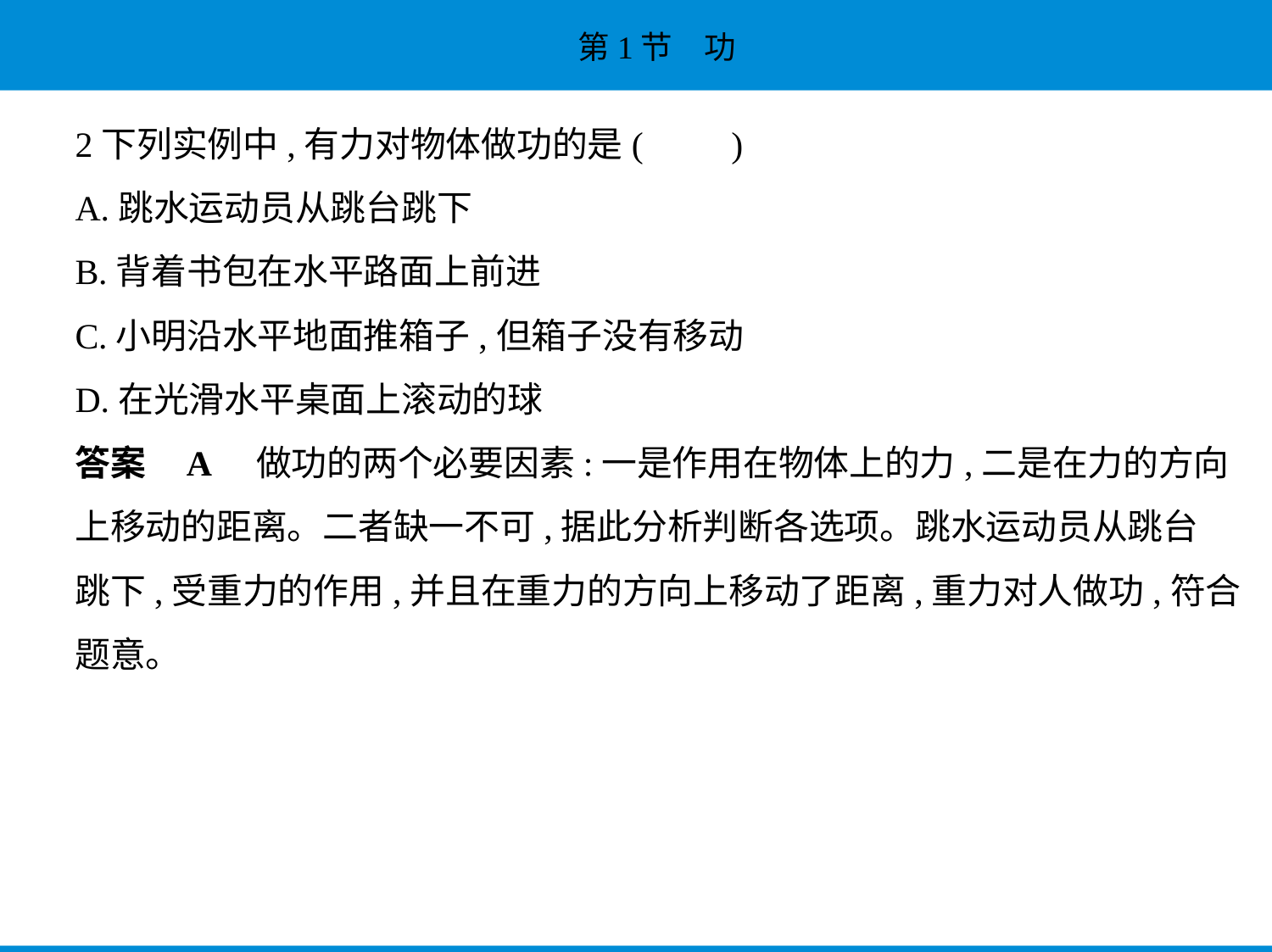

2下列实例中,有力对物体做功的是(　　)
A.跳水运动员从跳台跳下
B.背着书包在水平路面上前进
C.小明沿水平地面推箱子,但箱子没有移动
D.在光滑水平桌面上滚动的球
答案    A　做功的两个必要因素:一是作用在物体上的力,二是在力的方向
上移动的距离。二者缺一不可,据此分析判断各选项。跳水运动员从跳台
跳下,受重力的作用,并且在重力的方向上移动了距离,重力对人做功,符合
题意。